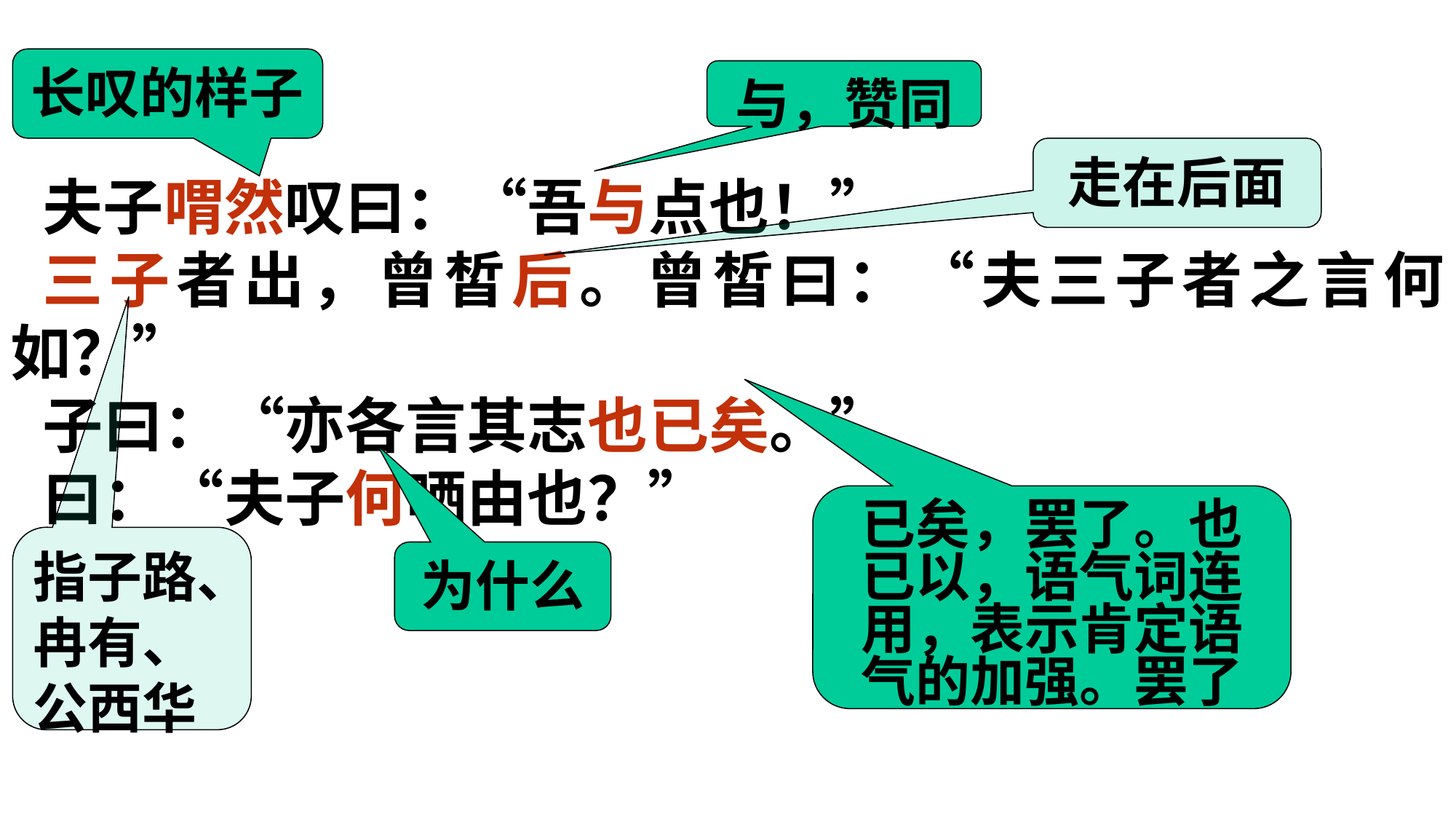

长叹的样子
与，赞同
走在后面
夫子喟然叹曰：“吾与点也！”
三子者出，曾皙后。曾皙曰：“夫三子者之言何如？”
子曰：“亦各言其志也已矣。”
曰：“夫子何哂由也？”

已矣，罢了。也已以，语气词连用，表示肯定语气的加强。罢了
指子路、冉有、
公西华
为什么